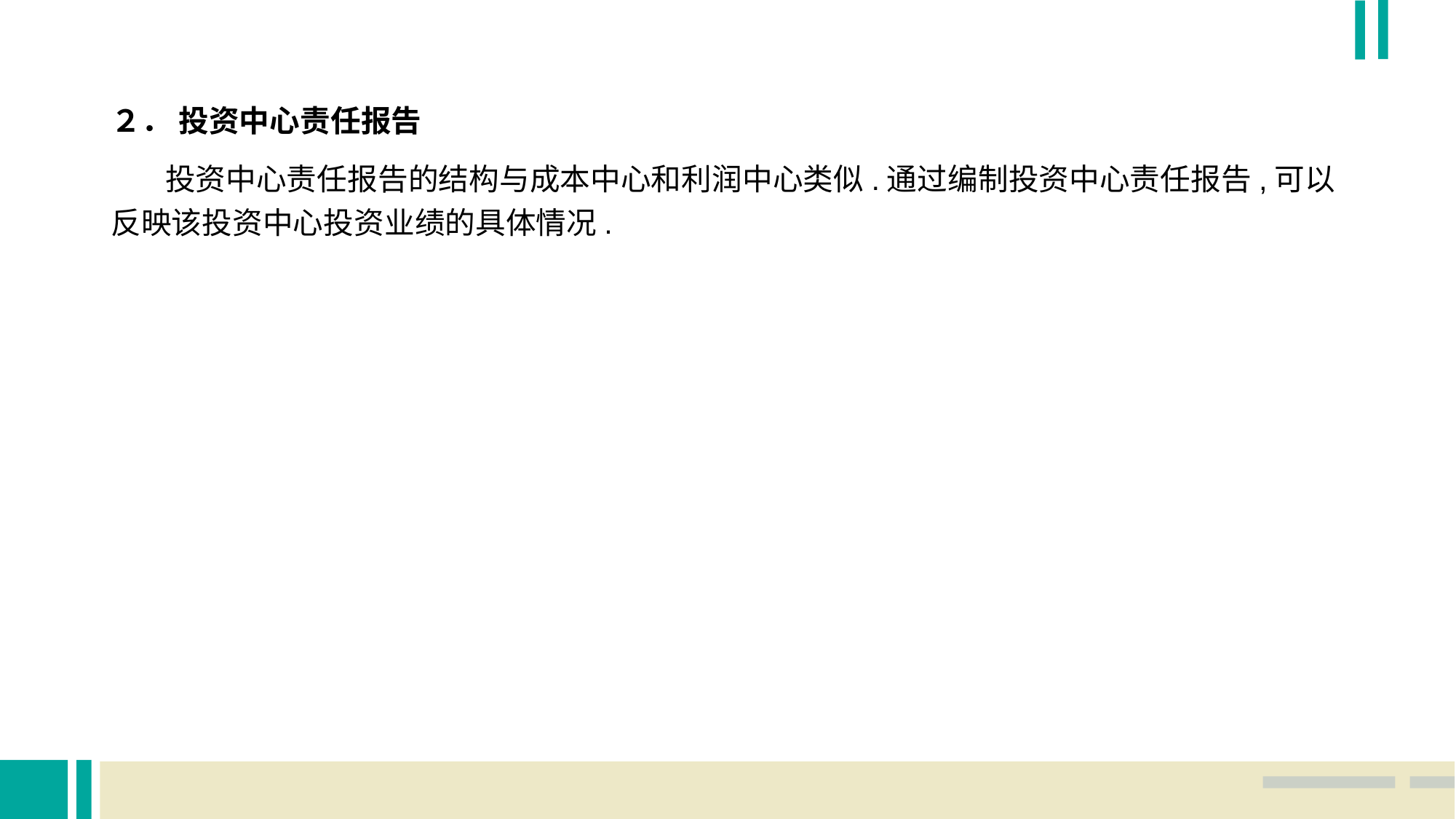

２． 投资中心责任报告
       投资中心责任报告的结构与成本中心和利润中心类似.通过编制投资中心责任报告,可以反映该投资中心投资业绩的具体情况.